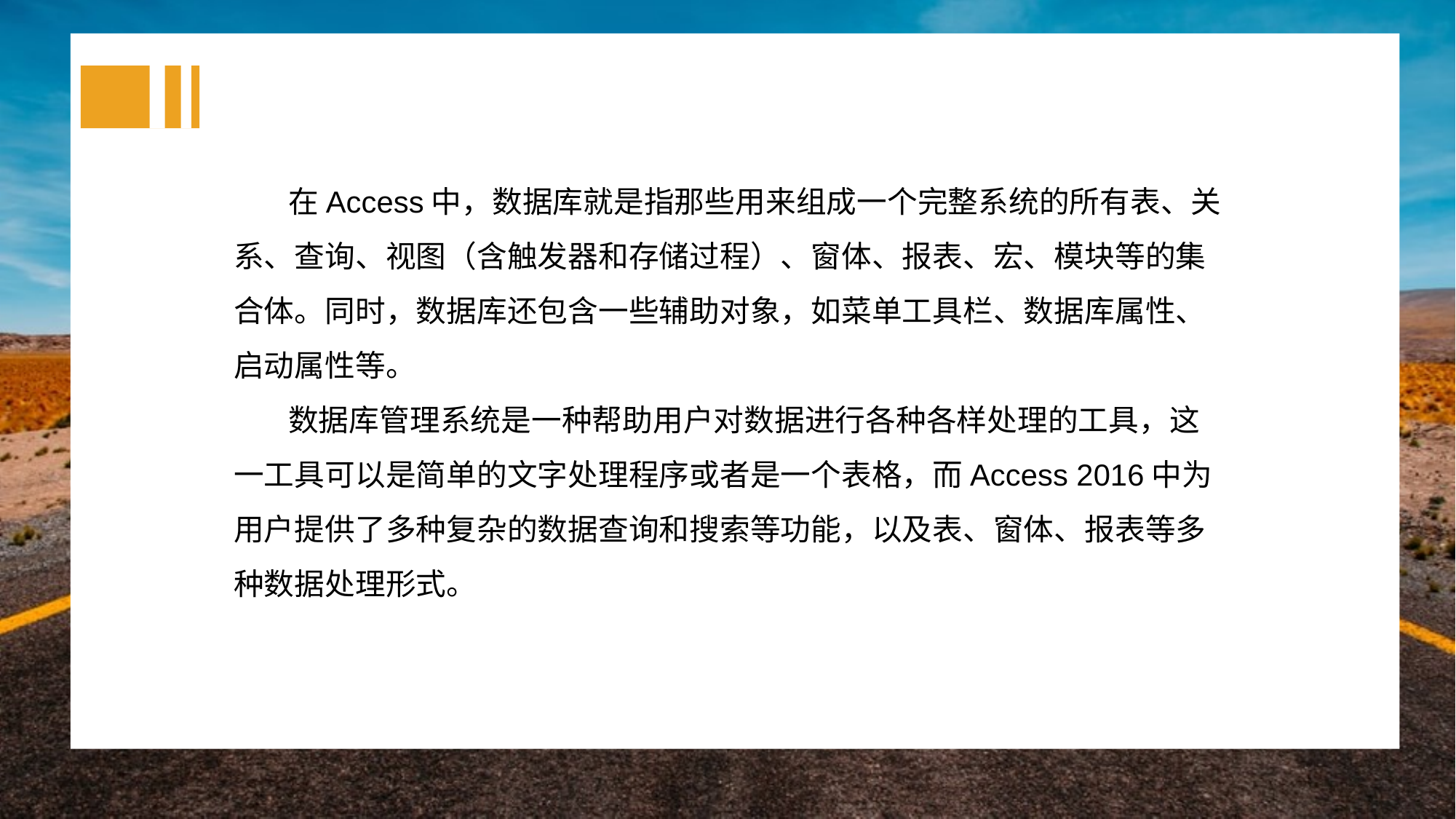

在Access中，数据库就是指那些用来组成一个完整系统的所有表、关系、查询、视图（含触发器和存储过程）、窗体、报表、宏、模块等的集合体。同时，数据库还包含一些辅助对象，如菜单工具栏、数据库属性、启动属性等。
数据库管理系统是一种帮助用户对数据进行各种各样处理的工具，这一工具可以是简单的文字处理程序或者是一个表格，而Access 2016中为用户提供了多种复杂的数据查询和搜索等功能，以及表、窗体、报表等多种数据处理形式。